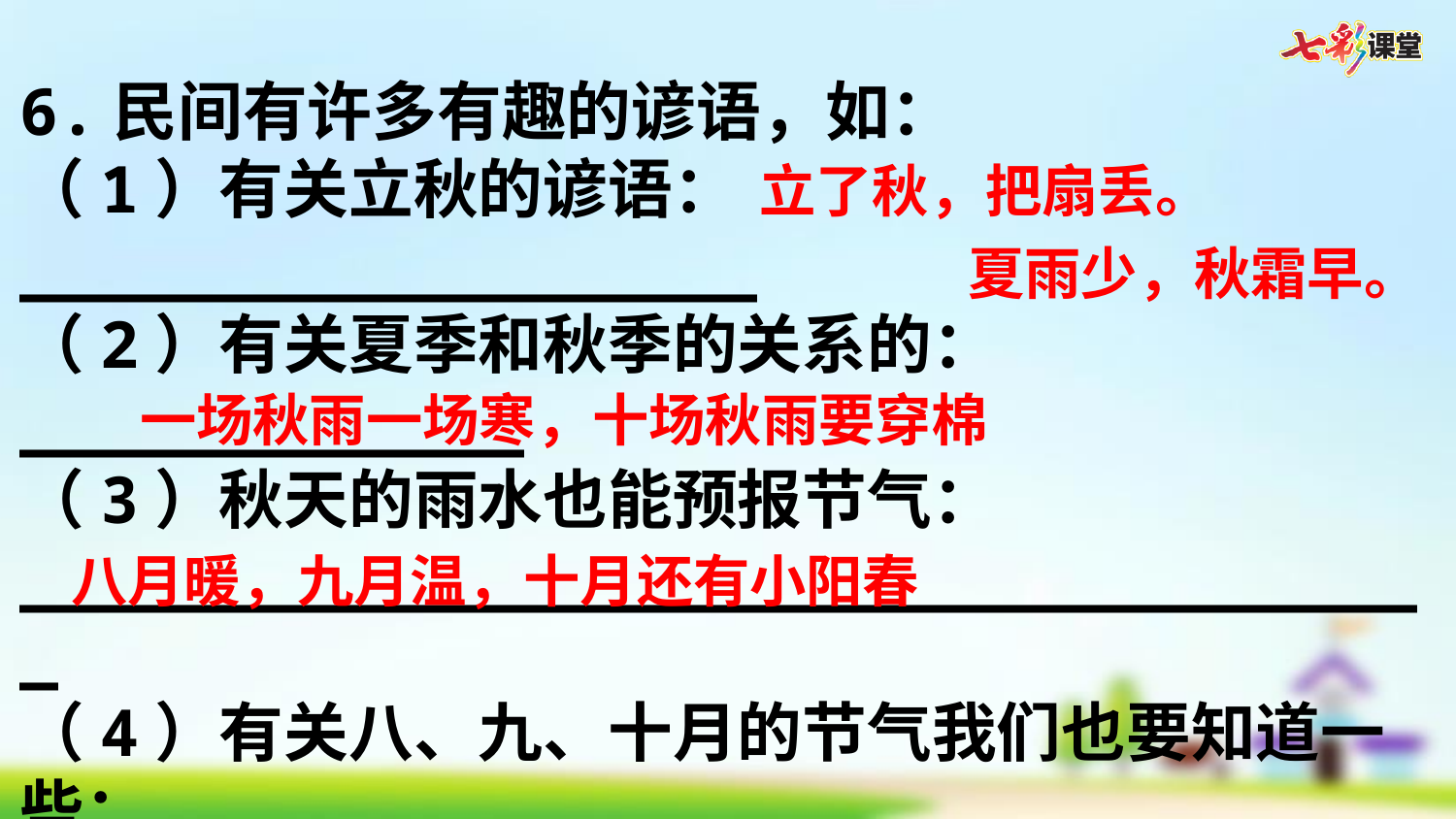

6.民间有许多有趣的谚语，如：
（1）有关立秋的谚语：___________________
（2）有关夏季和秋季的关系的：_____________
（3）秋天的雨水也能预报节气：_____________________________________
（4）有关八、九、十月的节气我们也要知道一些：
______________________________________
立了秋，把扇丢。
夏雨少，秋霜早。
一场秋雨一场寒，十场秋雨要穿棉
八月暖，九月温，十月还有小阳春